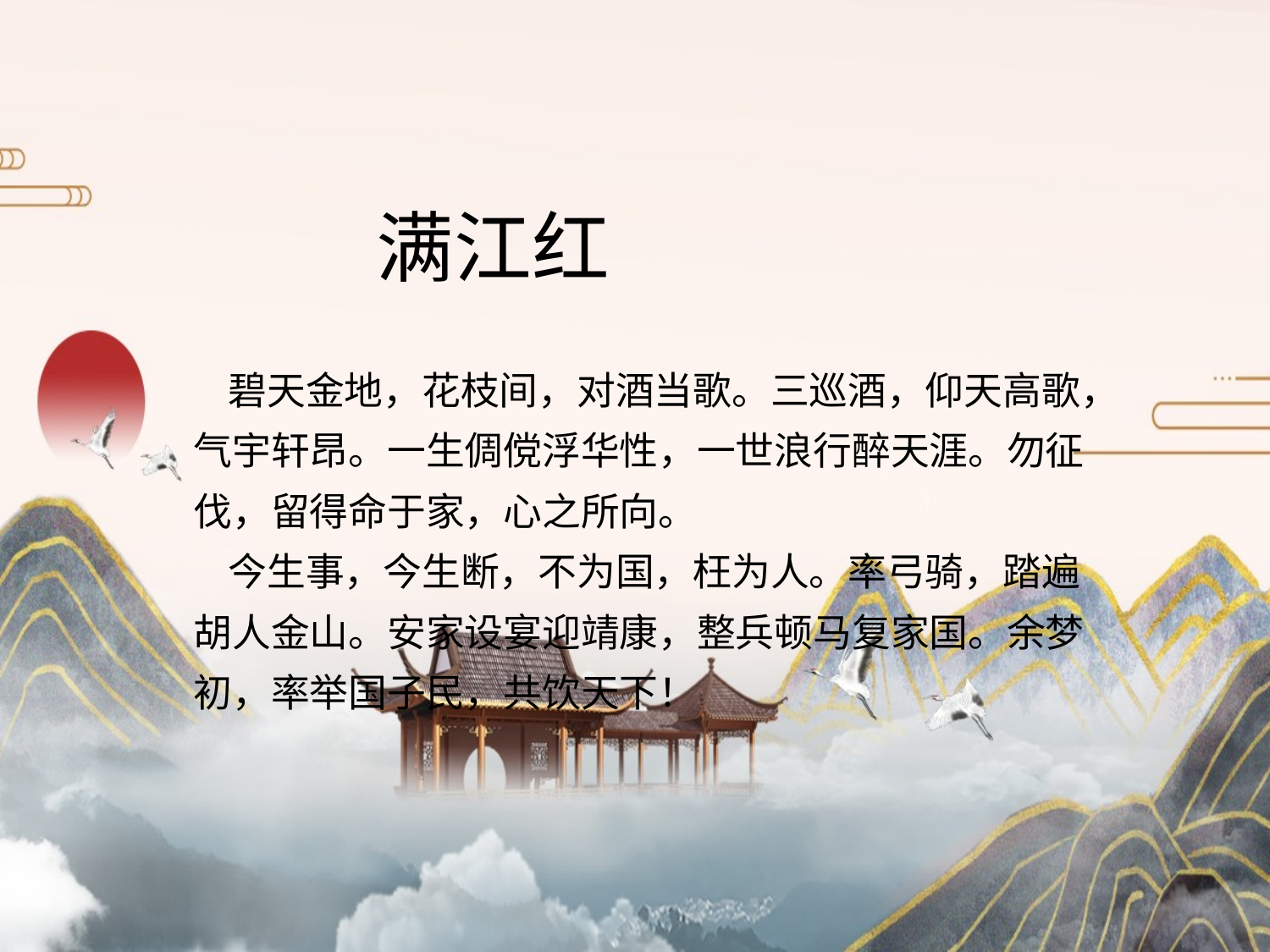

满江红
    碧天金地，花枝间，对酒当歌。三巡酒，仰天高歌，气宇轩昂。一生倜傥浮华性，一世浪行醉天涯。勿征伐，留得命于家，心之所向。
    今生事，今生断，不为国，枉为人。率弓骑，踏遍胡人金山。安家设宴迎靖康，整兵顿马复家国。余梦初，率举国子民，共饮天下！